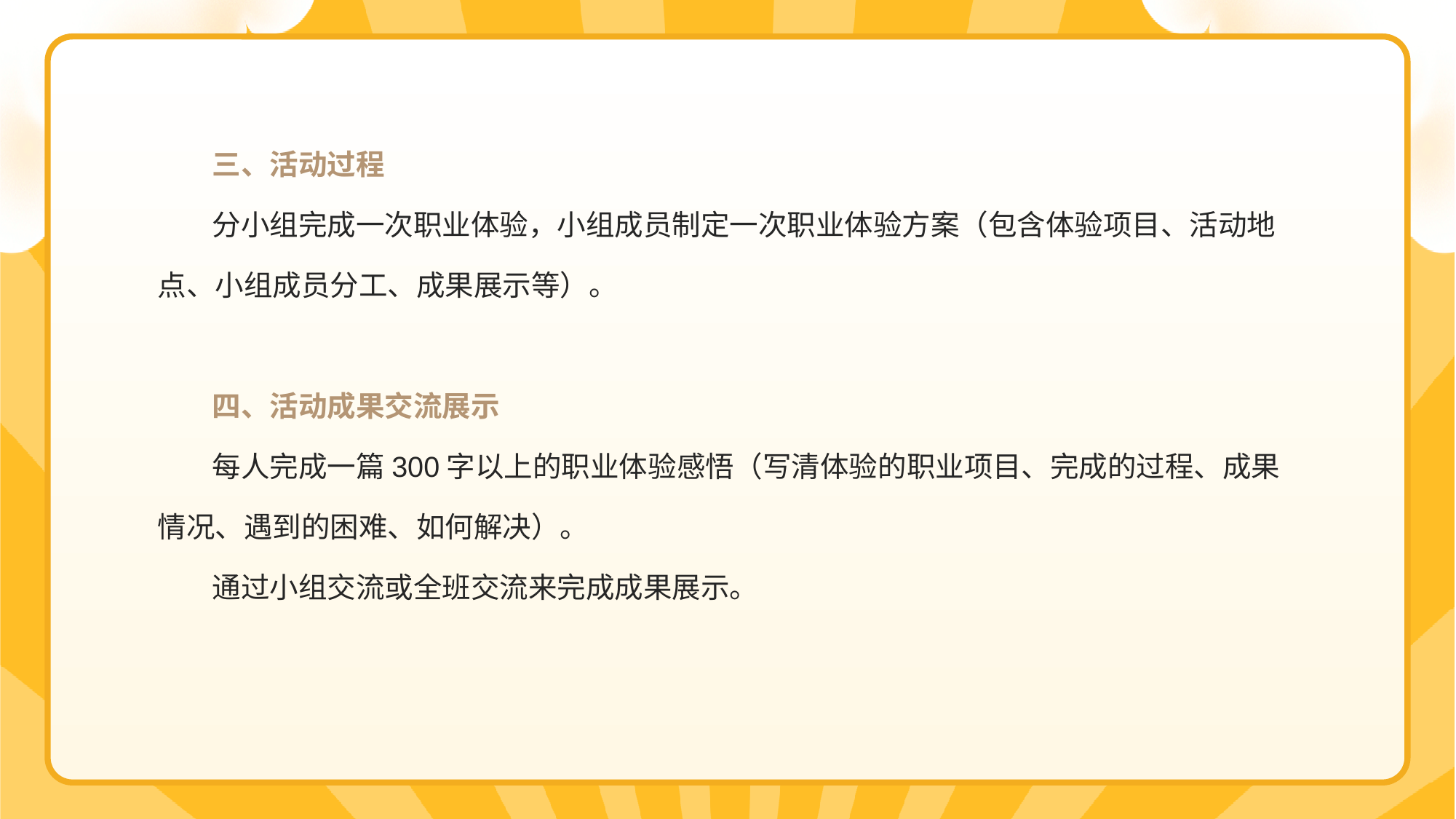

三、活动过程
分小组完成一次职业体验，小组成员制定一次职业体验方案（包含体验项目、活动地点、小组成员分工、成果展示等）。

四、活动成果交流展示
每人完成一篇300字以上的职业体验感悟（写清体验的职业项目、完成的过程、成果情况、遇到的困难、如何解决）。
通过小组交流或全班交流来完成成果展示。